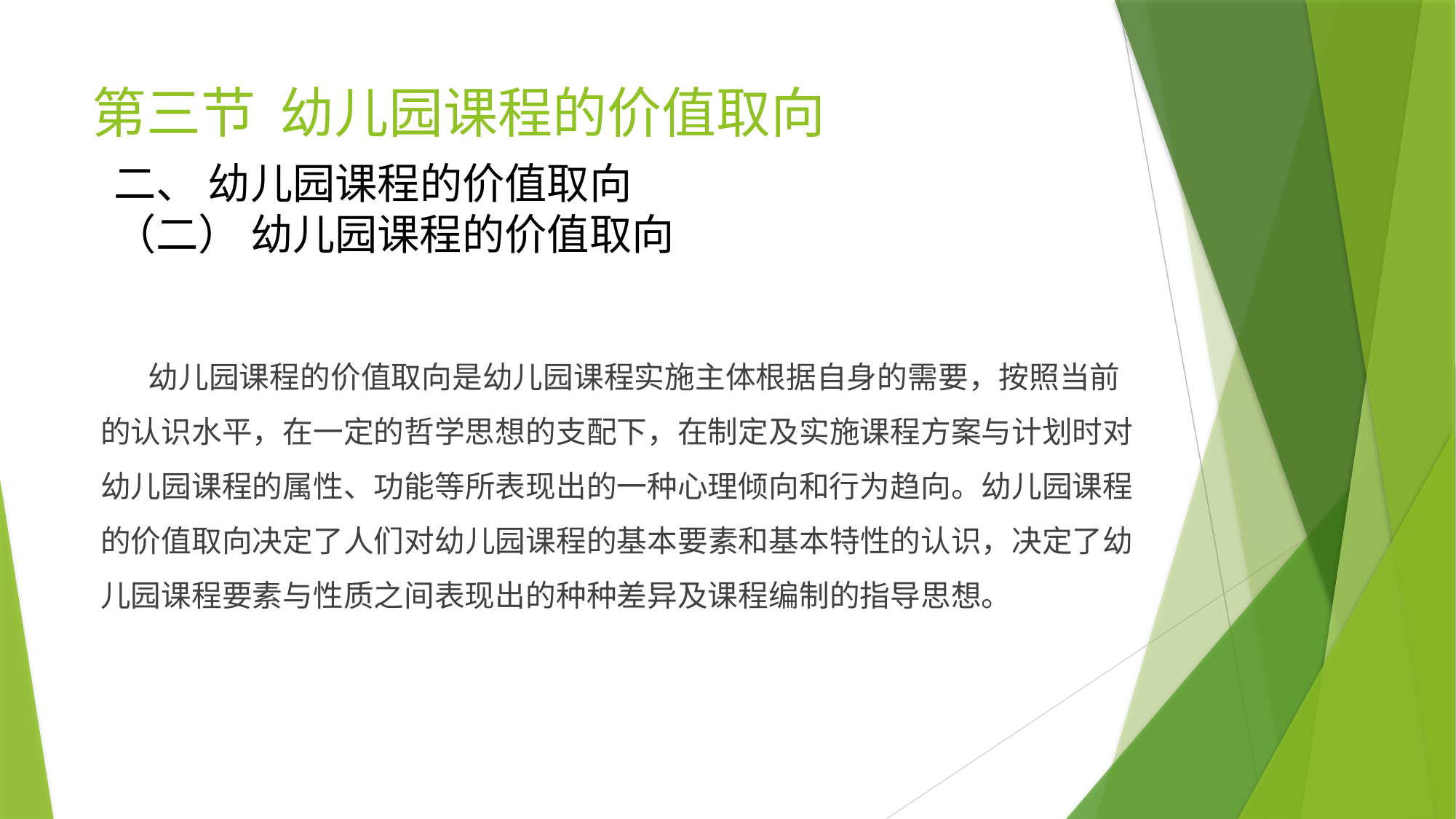

# 第三节  幼儿园课程的价值取向
二、 幼儿园课程的价值取向
（二） 幼儿园课程的价值取向
      幼儿园课程的价值取向是幼儿园课程实施主体根据自身的需要，按照当前的认识水平，在一定的哲学思想的支配下，在制定及实施课程方案与计划时对幼儿园课程的属性、功能等所表现出的一种心理倾向和行为趋向。幼儿园课程的价值取向决定了人们对幼儿园课程的基本要素和基本特性的认识，决定了幼儿园课程要素与性质之间表现出的种种差异及课程编制的指导思想。